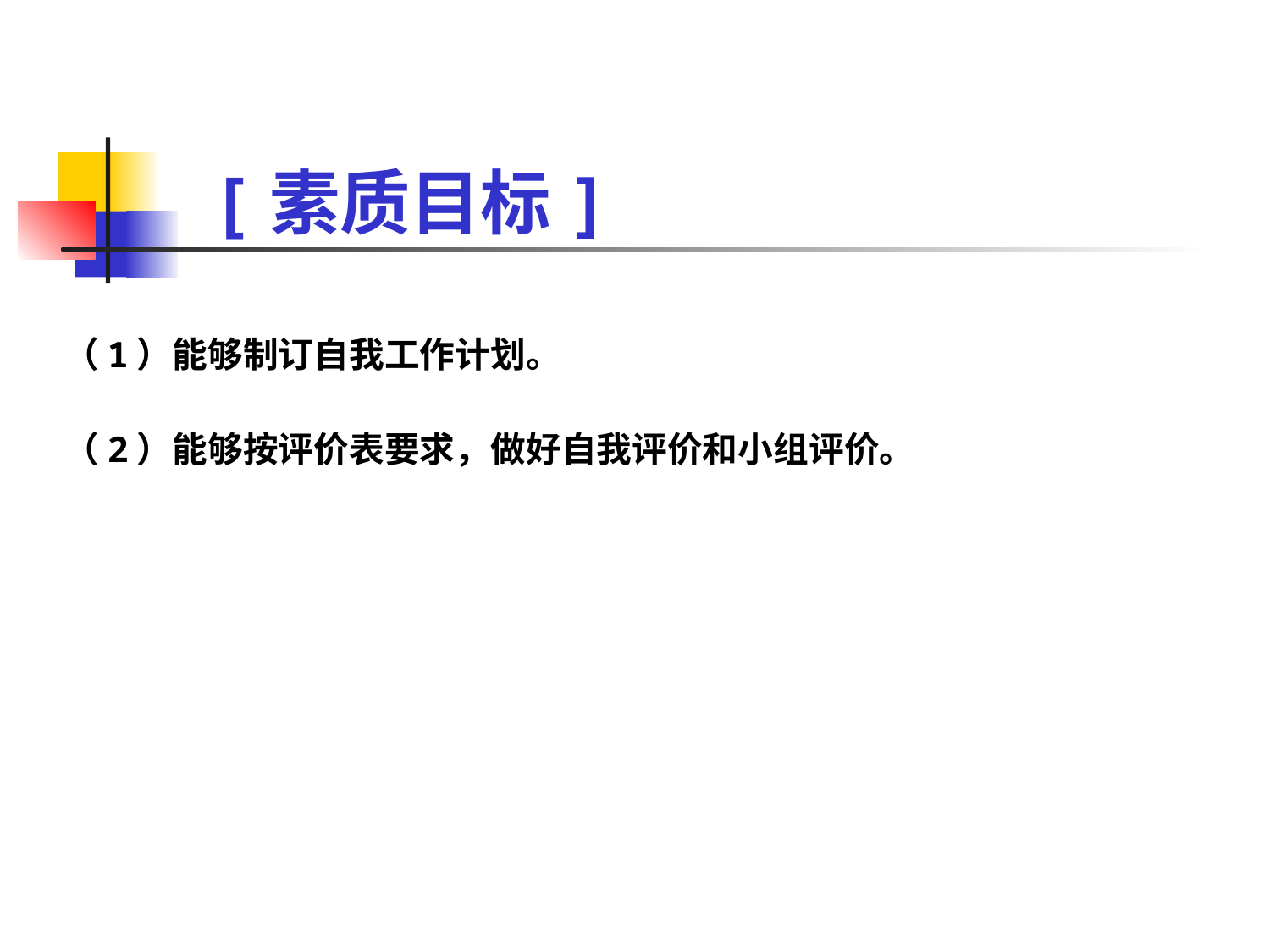

# [素质目标]
（1）能够制订自我工作计划。
（2）能够按评价表要求，做好自我评价和小组评价。